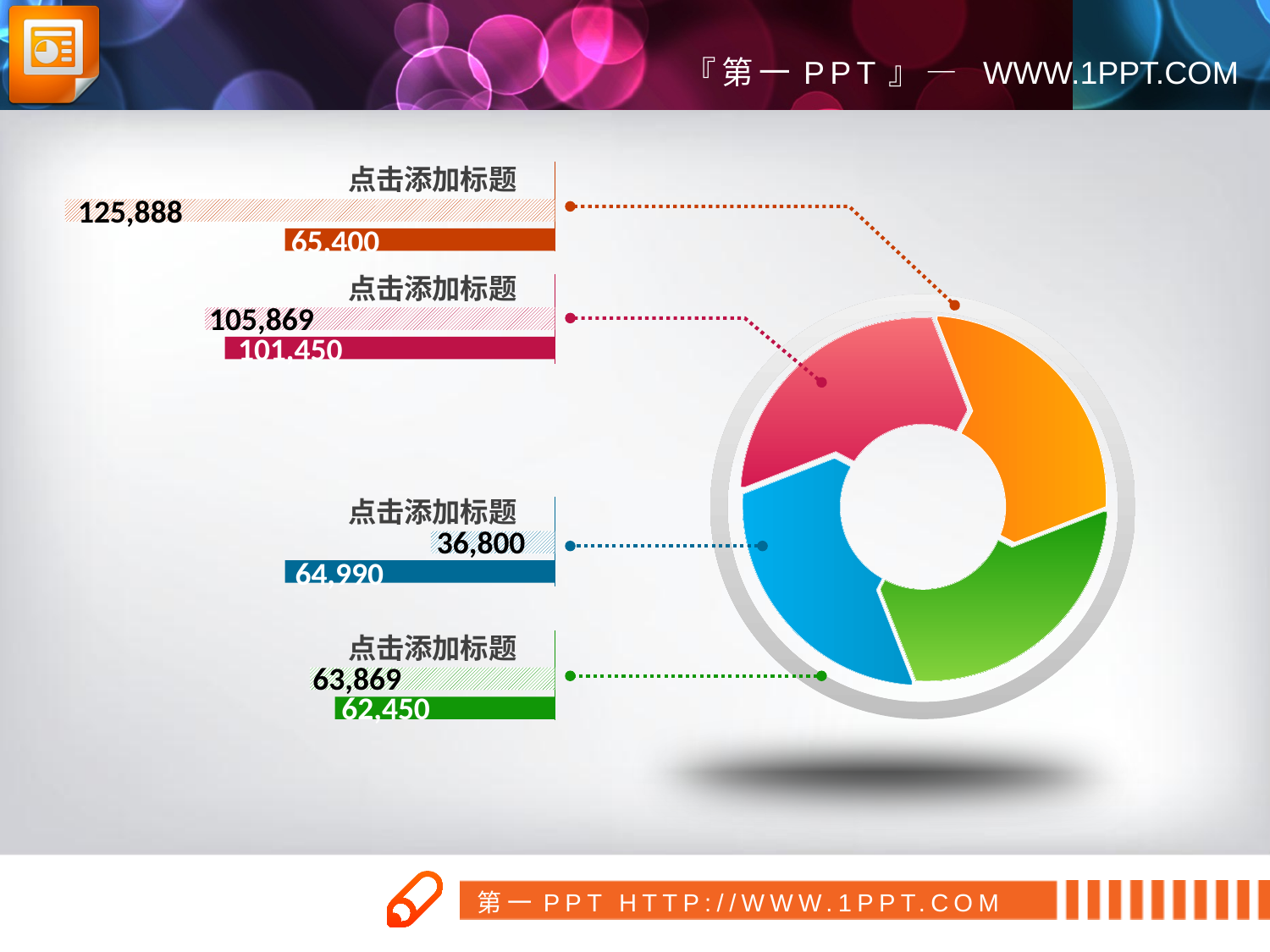

点击添加标题
125,888

65,400

点击添加标题
105,869

101,450

点击添加标题
36,800

64,990

点击添加标题
63,869

62,450